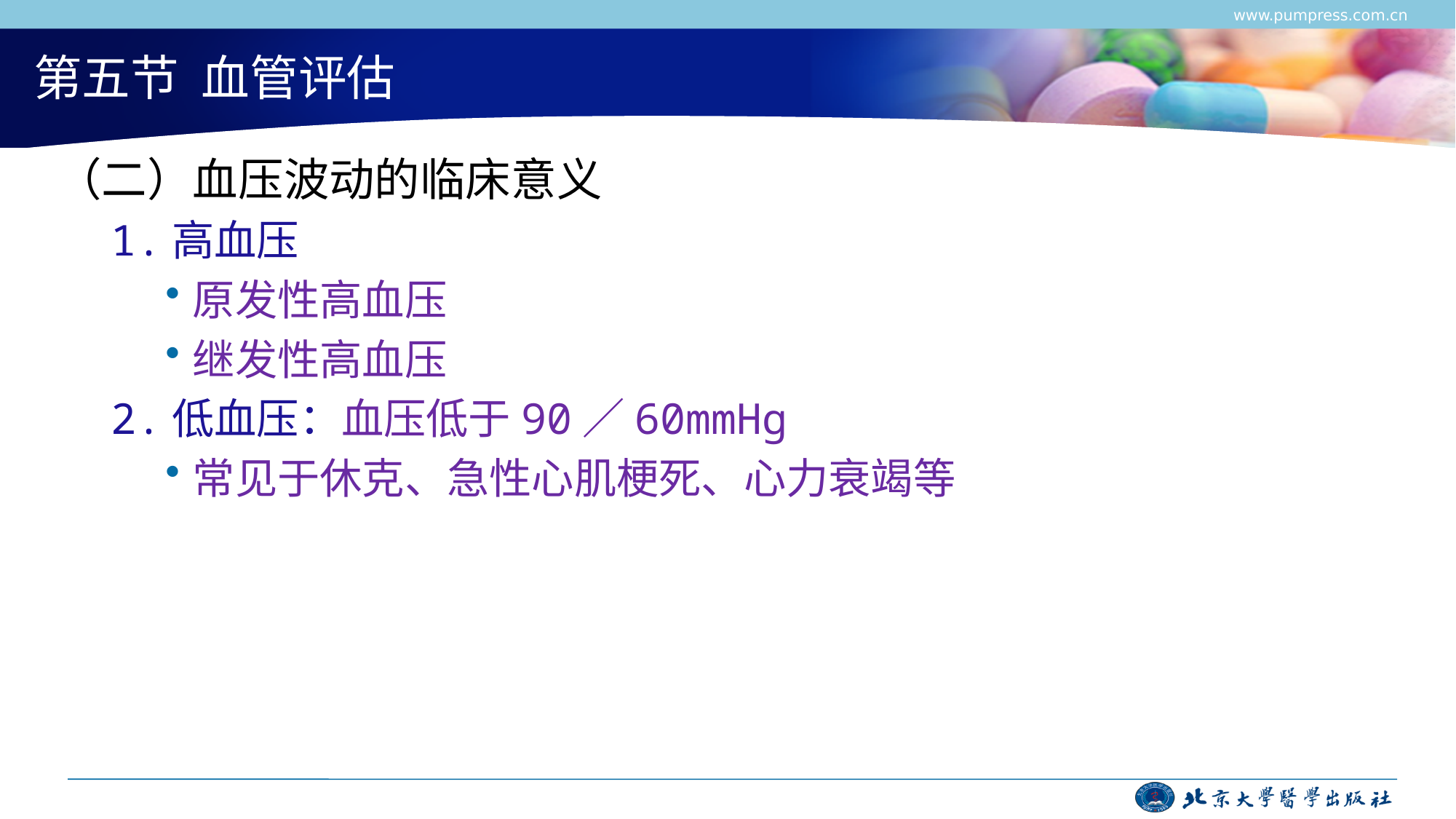

www.pumpress.com.cn
# 第五节  血管评估
（二）血压波动的临床意义
1.高血压
原发性高血压
继发性高血压
2.低血压：血压低于90／60mmHg
常见于休克、急性心肌梗死、心力衰竭等